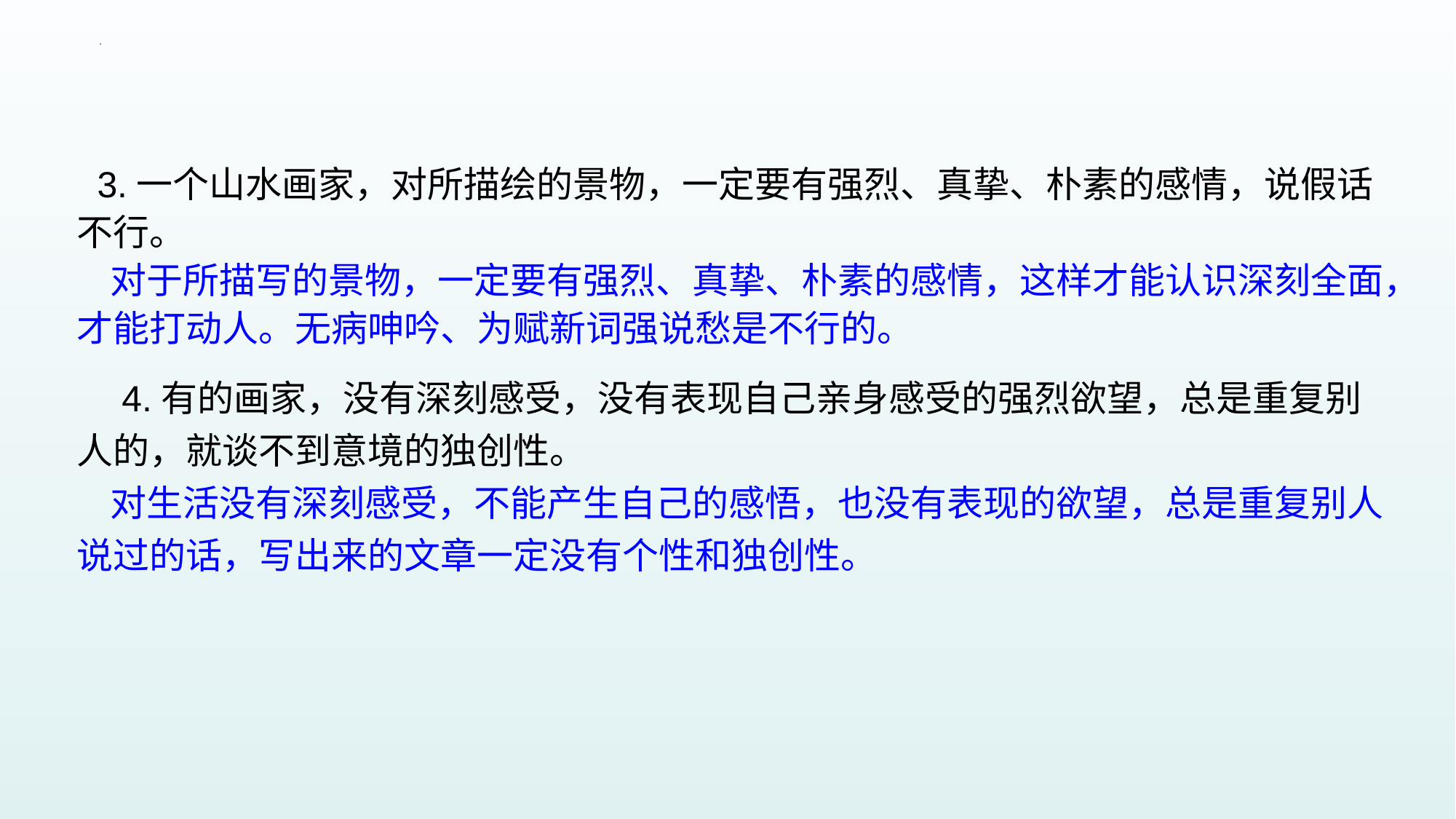

3.一个山水画家，对所描绘的景物，一定要有强烈、真挚、朴素的感情，说假话不行。
   对于所描写的景物，一定要有强烈、真挚、朴素的感情，这样才能认识深刻全面，才能打动人。无病呻吟、为赋新词强说愁是不行的。

　4.有的画家，没有深刻感受，没有表现自己亲身感受的强烈欲望，总是重复别人的，就谈不到意境的独创性。
   对生活没有深刻感受，不能产生自己的感悟，也没有表现的欲望，总是重复别人说过的话，写出来的文章一定没有个性和独创性。